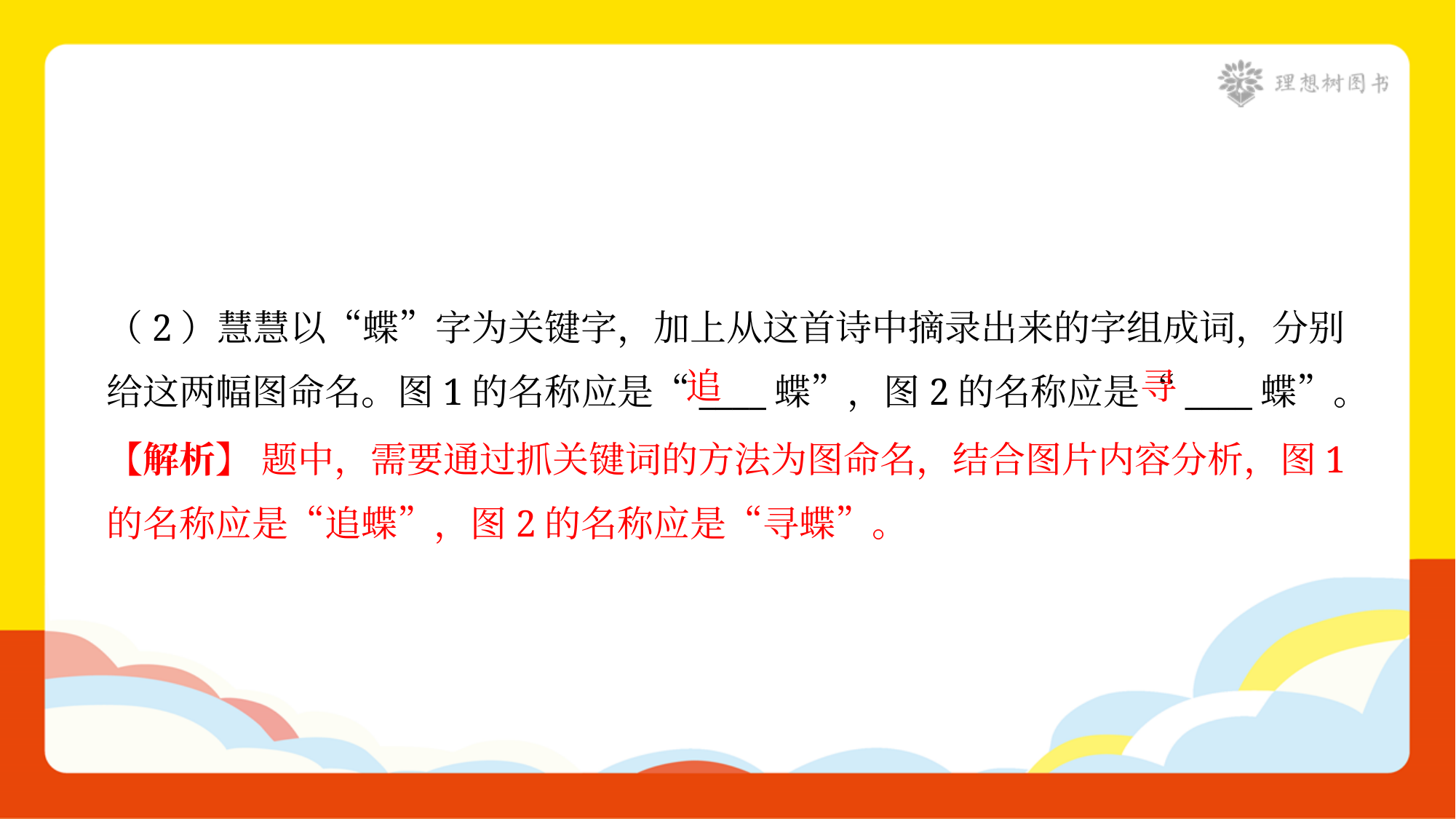

（2）慧慧以“蝶”字为关键字，加上从这首诗中摘录出来的字组成词，分别
给这两幅图命名。图1的名称应是“____蝶”，图2的名称应是“____蝶”。
追
寻
【解析】 题中，需要通过抓关键词的方法为图命名，结合图片内容分析，图1
的名称应是“追蝶”，图2的名称应是“寻蝶”。